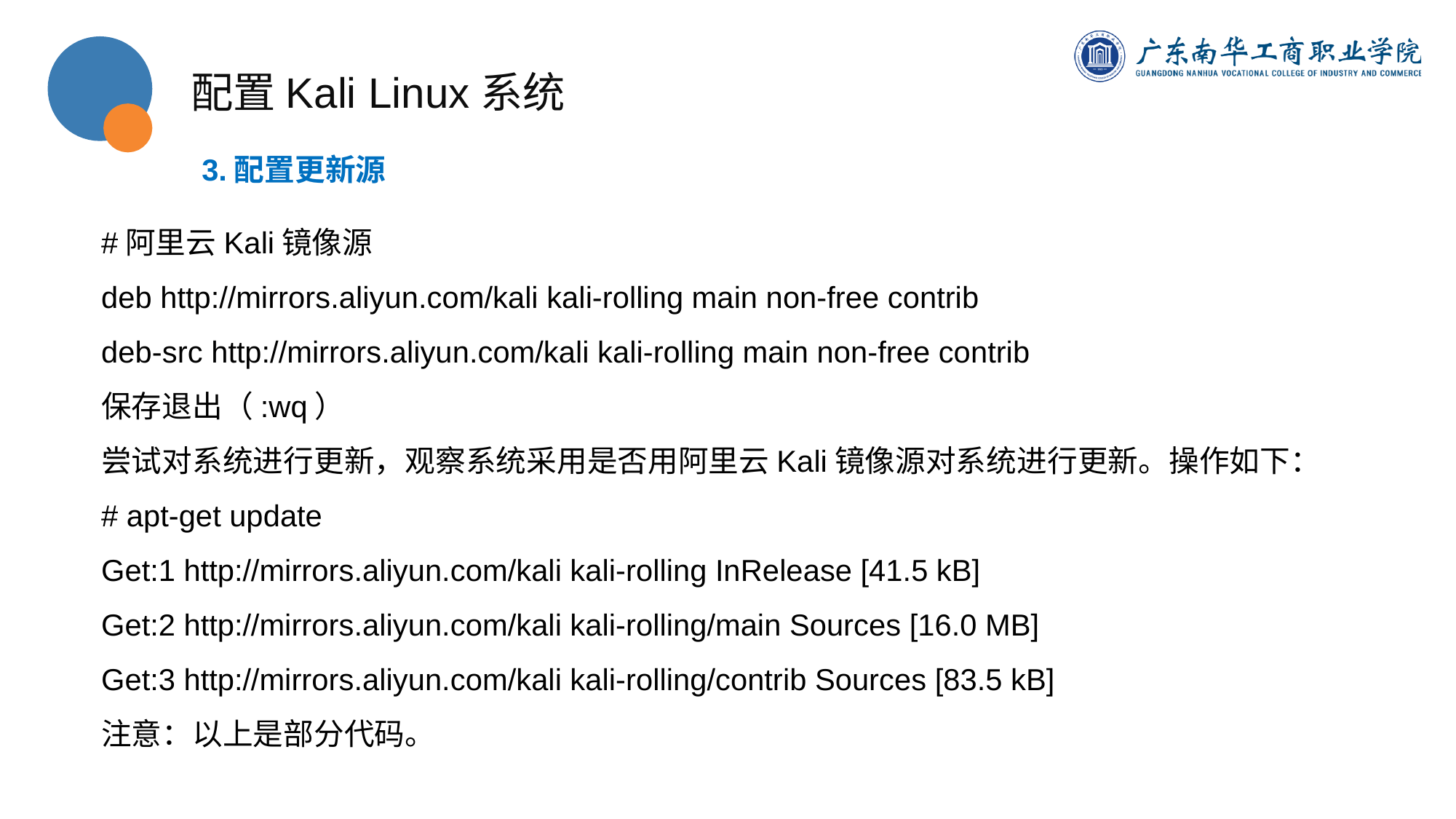

配置Kali Linux系统

3.配置更新源
#阿里云Kali镜像源
deb http://mirrors.aliyun.com/kali kali-rolling main non-free contrib
deb-src http://mirrors.aliyun.com/kali kali-rolling main non-free contrib
保存退出（:wq）
尝试对系统进行更新，观察系统采用是否用阿里云Kali镜像源对系统进行更新。操作如下：
# apt-get update
Get:1 http://mirrors.aliyun.com/kali kali-rolling InRelease [41.5 kB]
Get:2 http://mirrors.aliyun.com/kali kali-rolling/main Sources [16.0 MB]
Get:3 http://mirrors.aliyun.com/kali kali-rolling/contrib Sources [83.5 kB]
注意：以上是部分代码。